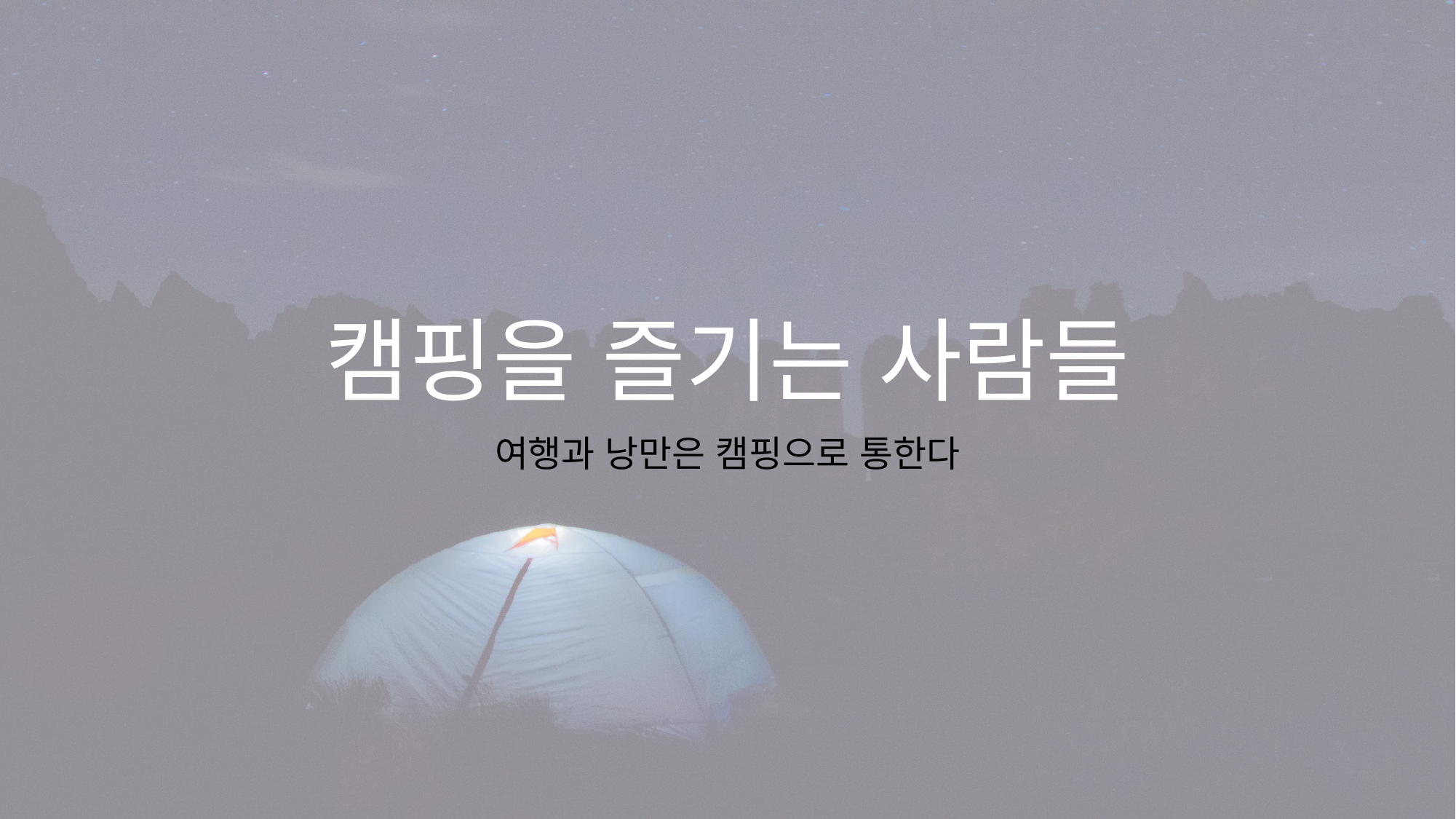

# 캠핑을 즐기는 사람들
여행과 낭만은 캠핑으로 통한다